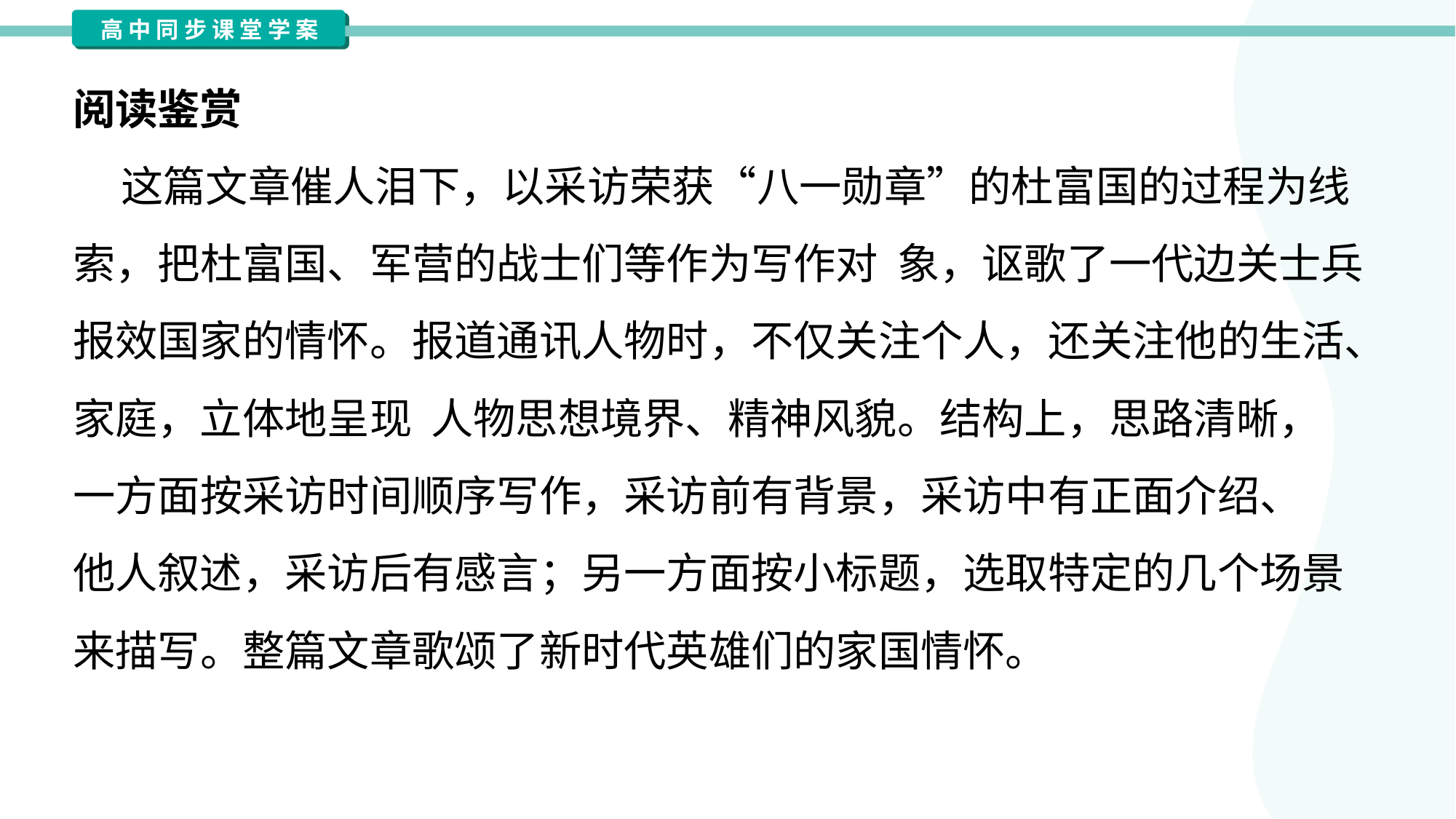

阅读鉴赏
    这篇文章催人泪下，以采访荣获“八一勋章”的杜富国的过程为线
索，把杜富国、军营的战士们等作为写作对  象，讴歌了一代边关士兵
报效国家的情怀。报道通讯人物时，不仅关注个人，还关注他的生活、
家庭，立体地呈现  人物思想境界、精神风貌。结构上，思路清晰，
一方面按采访时间顺序写作，采访前有背景，采访中有正面介绍、
他人叙述，采访后有感言；另一方面按小标题，选取特定的几个场景
来描写。整篇文章歌颂了新时代英雄们的家国情怀。